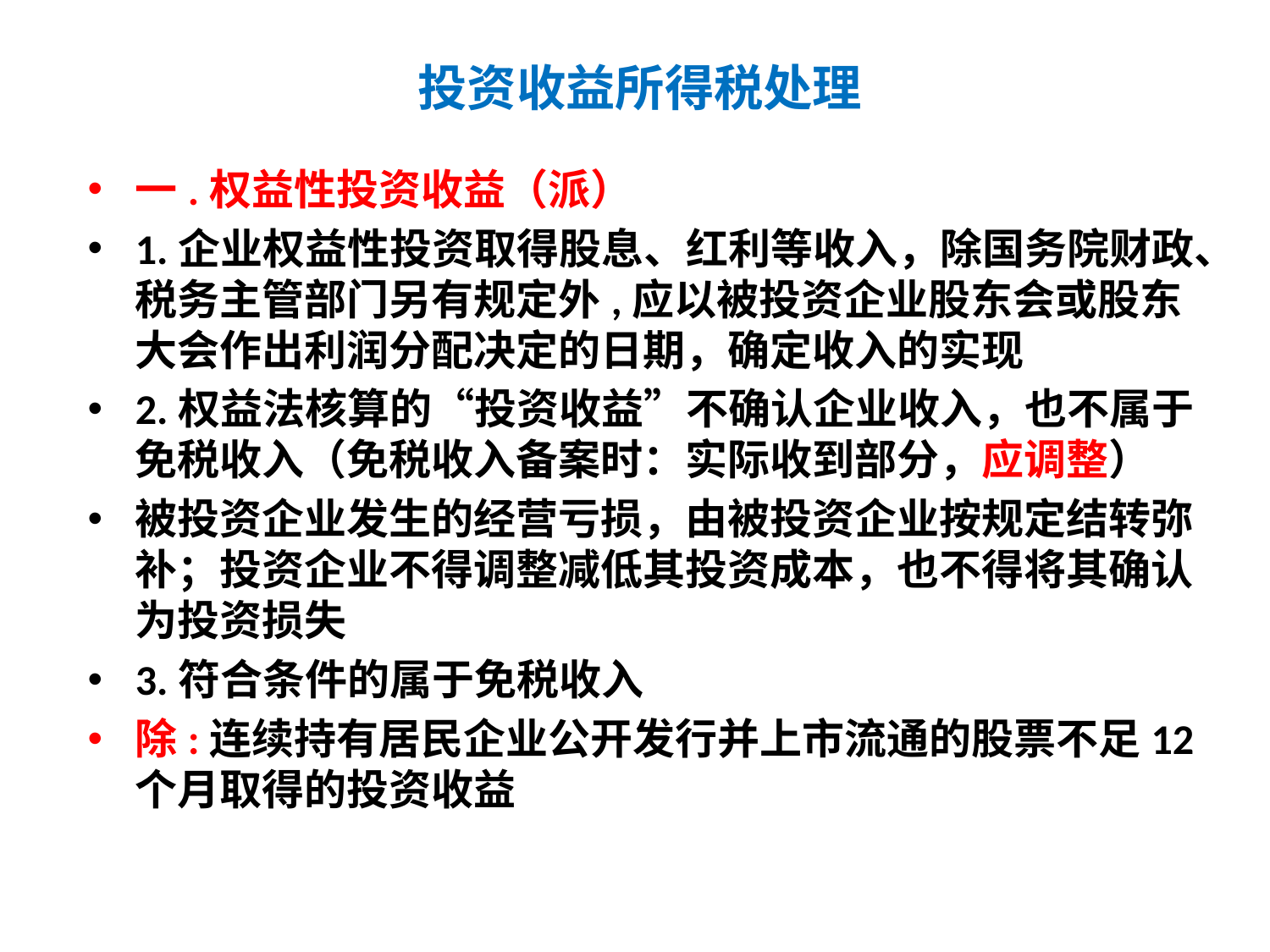

# 投资收益所得税处理
一.权益性投资收益（派）
1.企业权益性投资取得股息、红利等收入，除国务院财政、税务主管部门另有规定外,应以被投资企业股东会或股东大会作出利润分配决定的日期，确定收入的实现
2.权益法核算的“投资收益”不确认企业收入，也不属于免税收入（免税收入备案时：实际收到部分，应调整）
被投资企业发生的经营亏损，由被投资企业按规定结转弥补；投资企业不得调整减低其投资成本，也不得将其确认为投资损失
3.符合条件的属于免税收入
除:连续持有居民企业公开发行并上市流通的股票不足12个月取得的投资收益